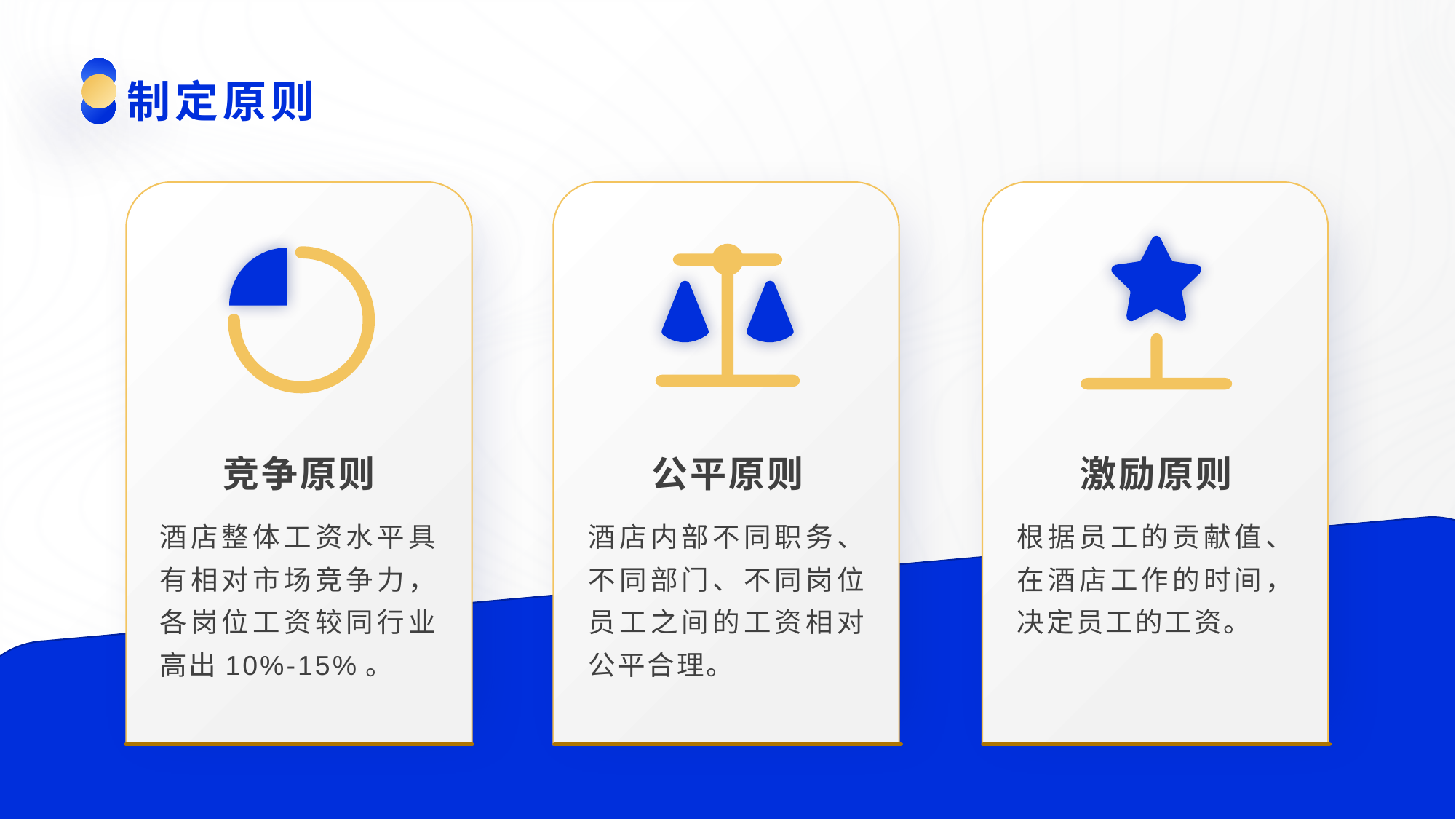

制定原则

竞争原则
酒店整体工资水平具有相对市场竞争力，各岗位工资较同行业高出10%-15%。
公平原则
酒店内部不同职务、不同部门、不同岗位员工之间的工资相对公平合理。
激励原则
根据员工的贡献值、在酒店工作的时间，决定员工的工资。